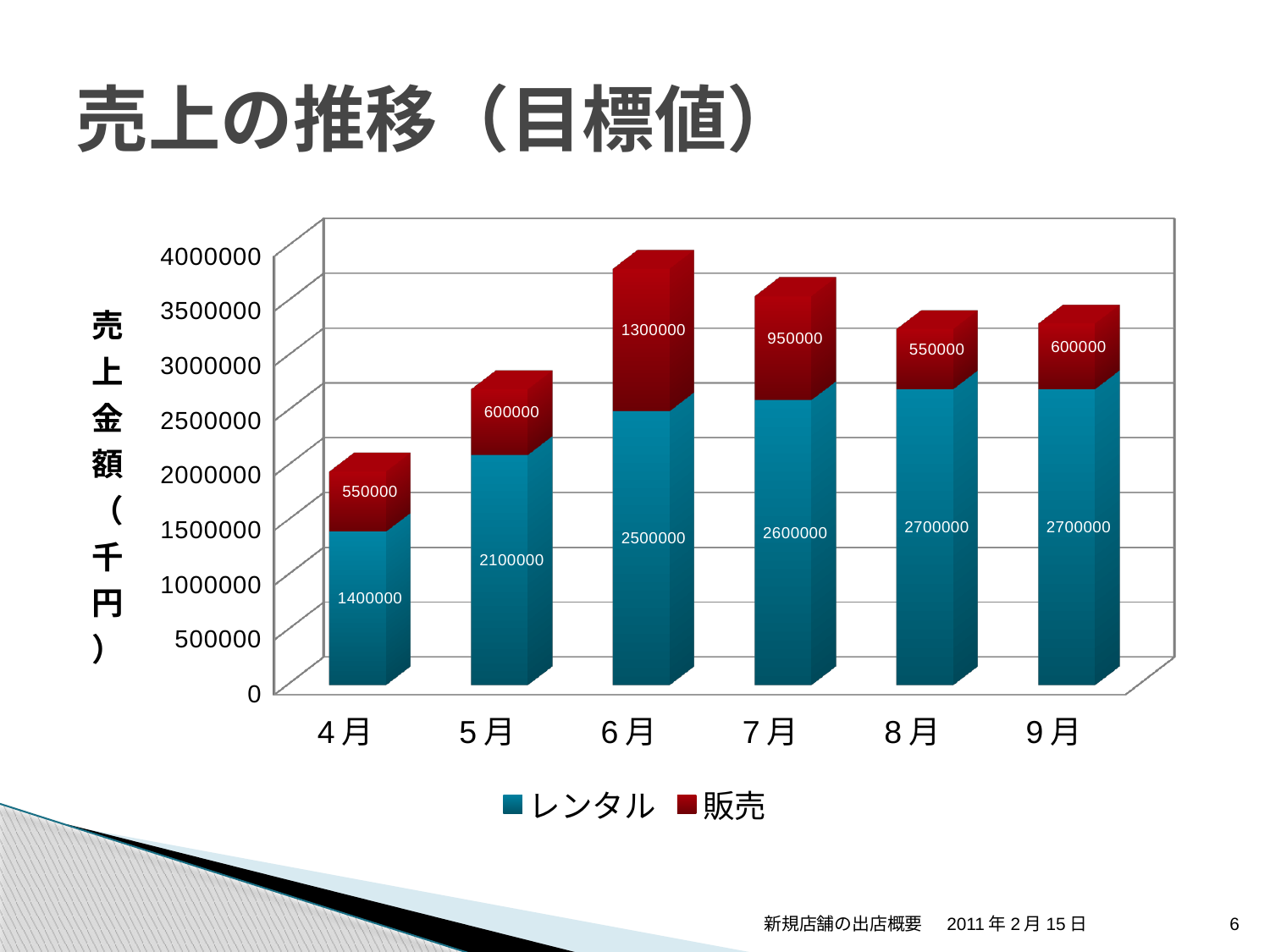

# 売上の推移（目標値）

[unsupported chart]

新規店舗の出店概要
2011年2月15日
6